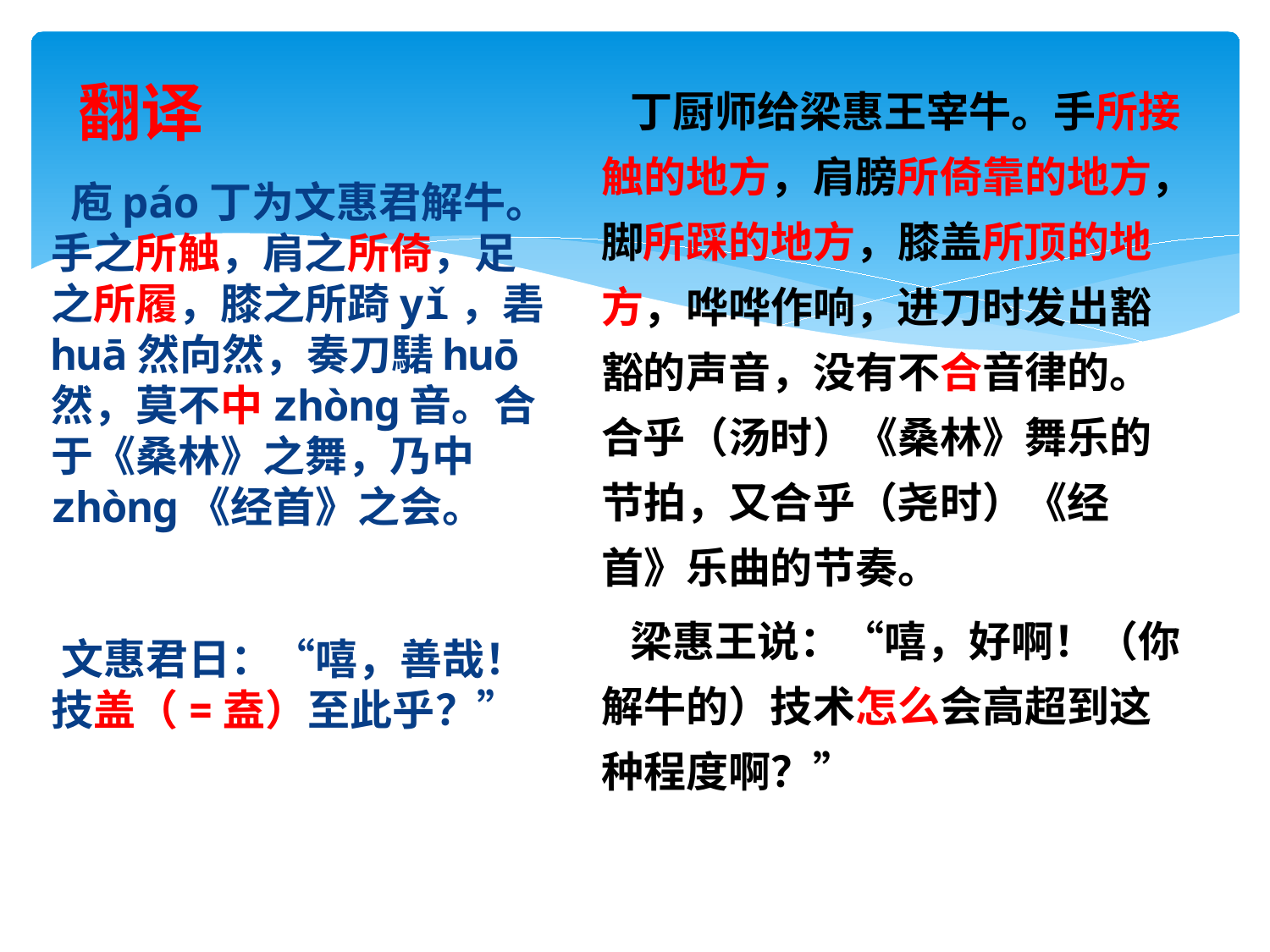

# 翻译
      丁厨师给梁惠王宰牛。手所接触的地方，肩膀所倚靠的地方，脚所踩的地方，膝盖所顶的地方，哗哗作响，进刀时发出豁豁的声音，没有不合音律的。合乎（汤时）《桑林》舞乐的节拍，又合乎（尧时）《经首》乐曲的节奏。
      梁惠王说：“嘻，好啊！（你解牛的）技术怎么会高超到这种程度啊？”
     庖páo丁为文惠君解牛。手之所触，肩之所倚，足之所履，膝之所踦yǐ，砉huā然向然，奏刀騞huō然，莫不中zhòng音。合于《桑林》之舞，乃中zhòng《经首》之会。

    文惠君日：“嘻，善哉！技盖（=盍）至此乎？”